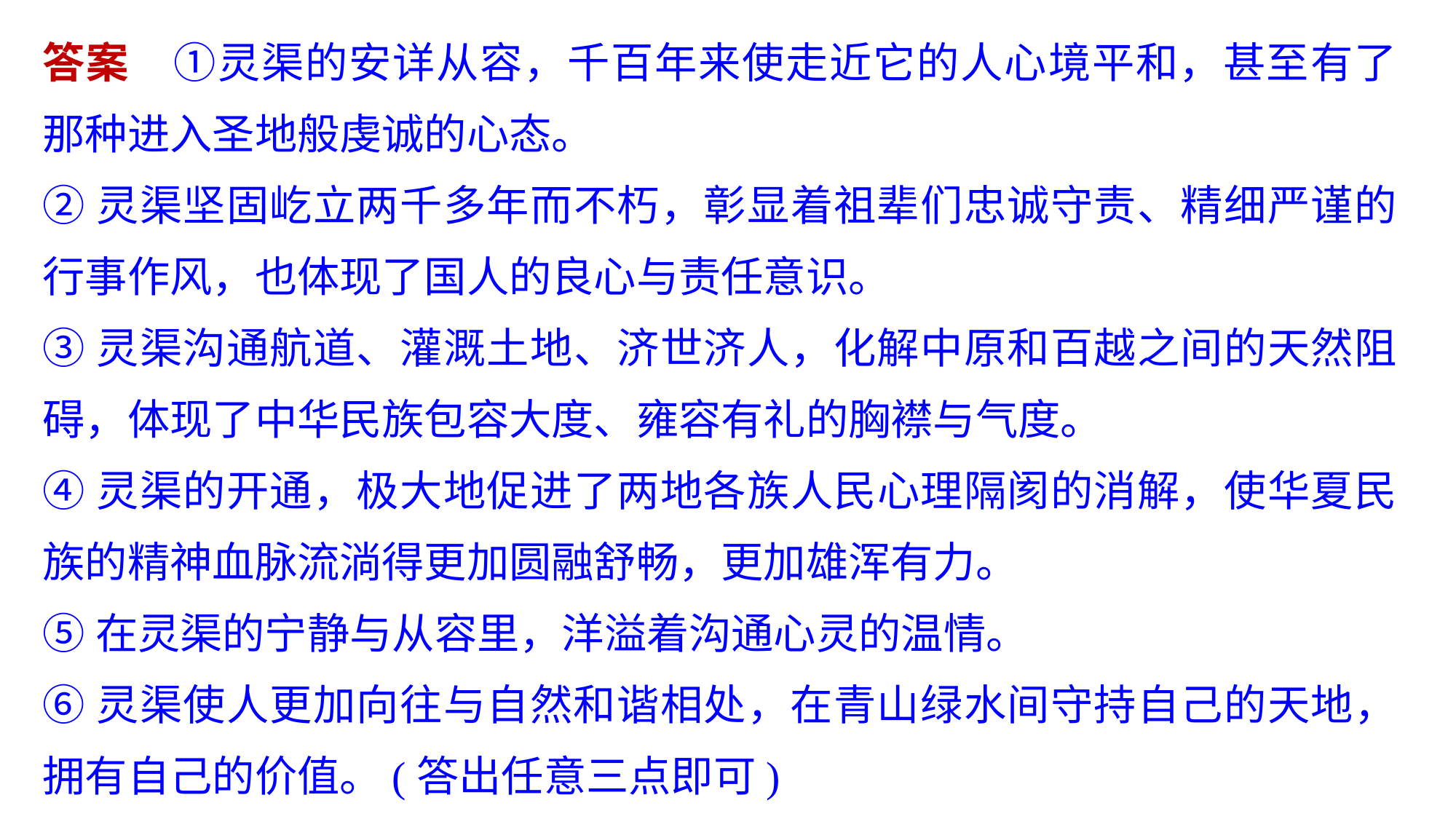

答案　①灵渠的安详从容，千百年来使走近它的人心境平和，甚至有了那种进入圣地般虔诚的心态。
②灵渠坚固屹立两千多年而不朽，彰显着祖辈们忠诚守责、精细严谨的行事作风，也体现了国人的良心与责任意识。
③灵渠沟通航道、灌溉土地、济世济人，化解中原和百越之间的天然阻碍，体现了中华民族包容大度、雍容有礼的胸襟与气度。
④灵渠的开通，极大地促进了两地各族人民心理隔阂的消解，使华夏民族的精神血脉流淌得更加圆融舒畅，更加雄浑有力。
⑤在灵渠的宁静与从容里，洋溢着沟通心灵的温情。
⑥灵渠使人更加向往与自然和谐相处，在青山绿水间守持自己的天地，拥有自己的价值。(答出任意三点即可)